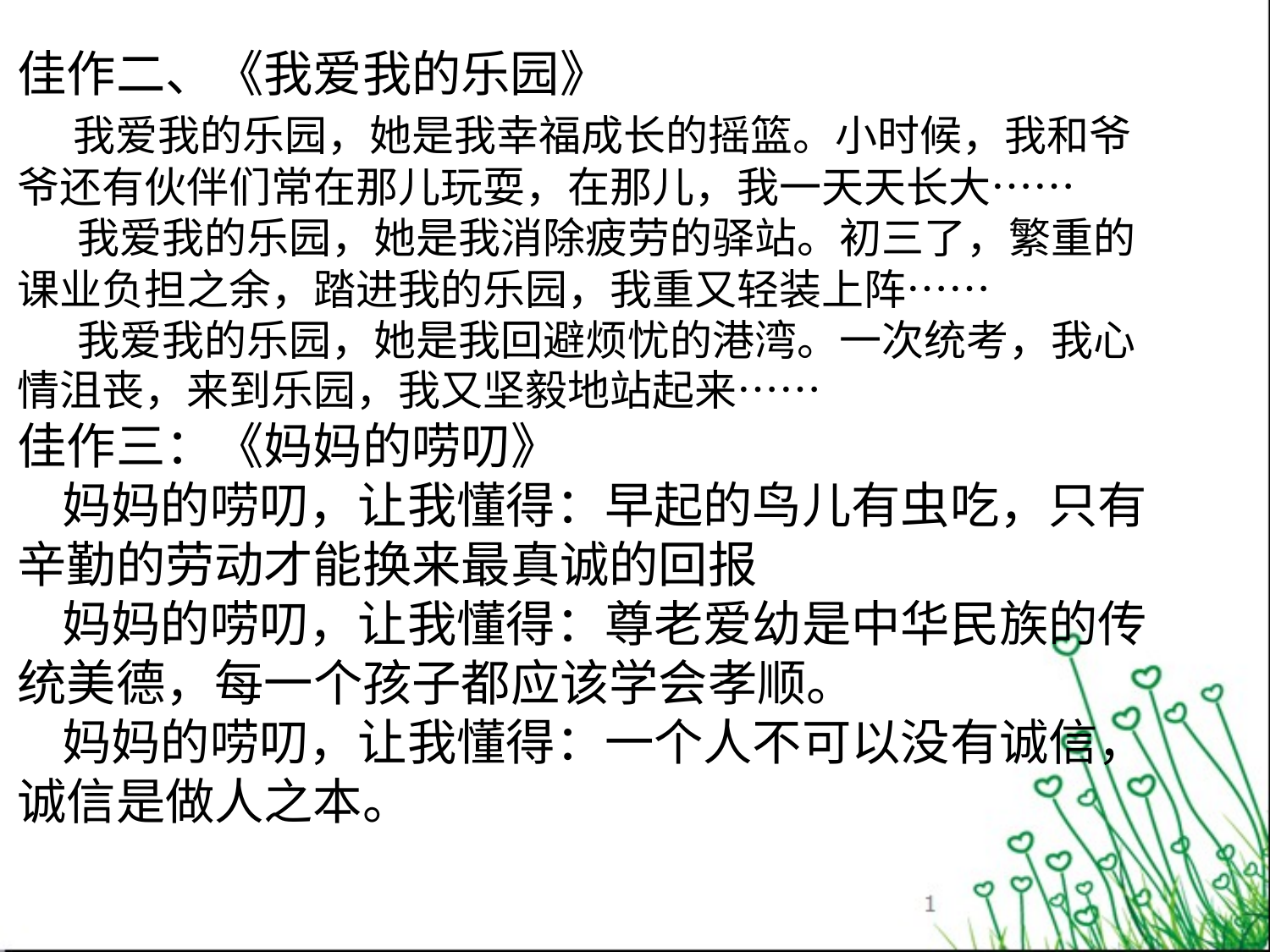

佳作二、《我爱我的乐园》
    我爱我的乐园，她是我幸福成长的摇篮。小时候，我和爷爷还有伙伴们常在那儿玩耍，在那儿，我一天天长大……
     我爱我的乐园，她是我消除疲劳的驿站。初三了，繁重的课业负担之余，踏进我的乐园，我重又轻装上阵……
     我爱我的乐园，她是我回避烦忧的港湾。一次统考，我心情沮丧，来到乐园，我又坚毅地站起来……
佳作三：《妈妈的唠叨》
   妈妈的唠叨，让我懂得：早起的鸟儿有虫吃，只有辛勤的劳动才能换来最真诚的回报
   妈妈的唠叨，让我懂得：尊老爱幼是中华民族的传统美德，每一个孩子都应该学会孝顺。
   妈妈的唠叨，让我懂得：一个人不可以没有诚信，诚信是做人之本。